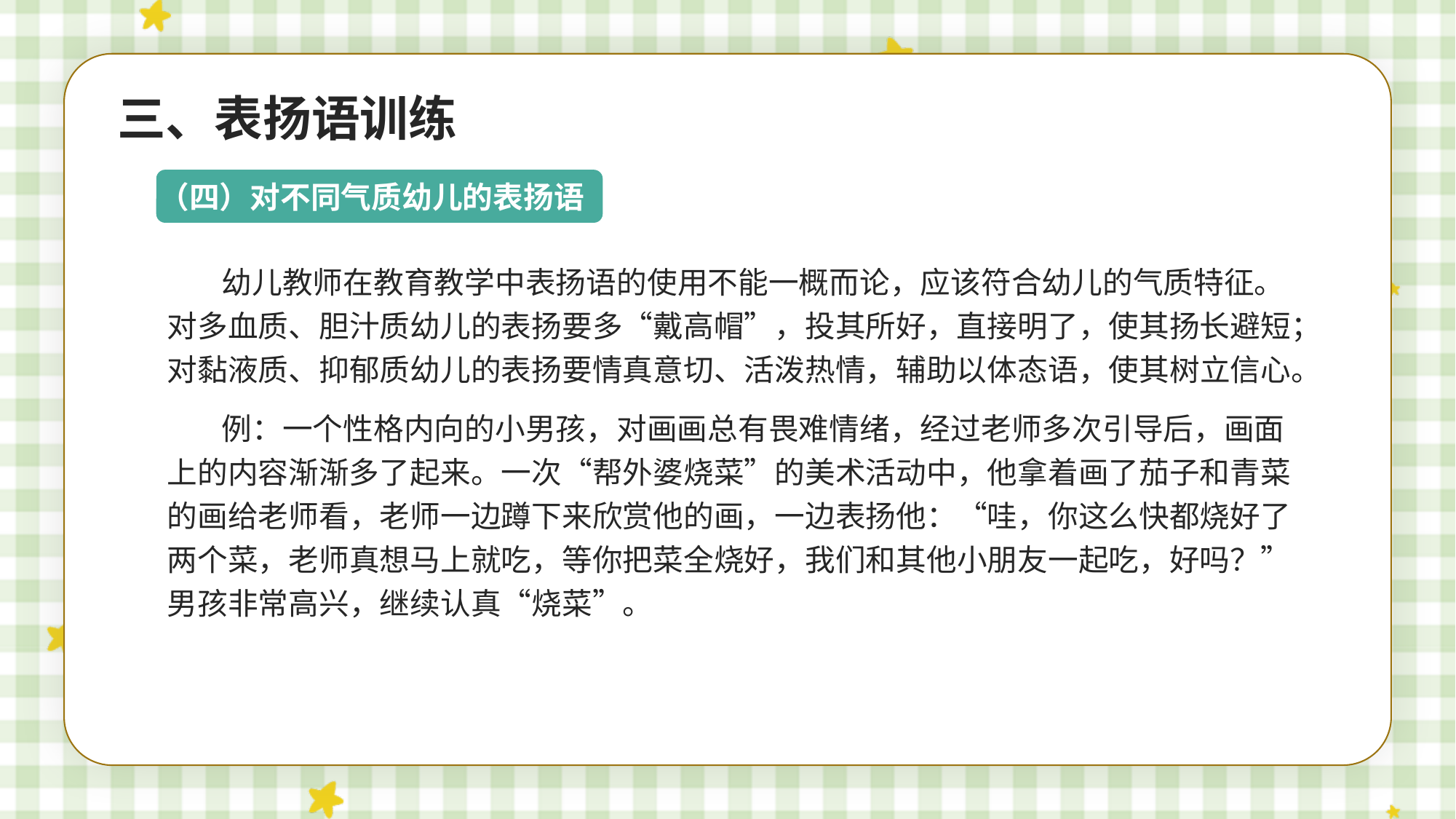

三、表扬语训练
（四）对不同气质幼儿的表扬语
幼儿教师在教育教学中表扬语的使用不能一概而论，应该符合幼儿的气质特征。对多血质、胆汁质幼儿的表扬要多“戴高帽”，投其所好，直接明了，使其扬长避短；对黏液质、抑郁质幼儿的表扬要情真意切、活泼热情，辅助以体态语，使其树立信心。
例：一个性格内向的小男孩，对画画总有畏难情绪，经过老师多次引导后，画面上的内容渐渐多了起来。一次“帮外婆烧菜”的美术活动中，他拿着画了茄子和青菜的画给老师看，老师一边蹲下来欣赏他的画，一边表扬他：“哇，你这么快都烧好了两个菜，老师真想马上就吃，等你把菜全烧好，我们和其他小朋友一起吃，好吗？”男孩非常高兴，继续认真“烧菜”。